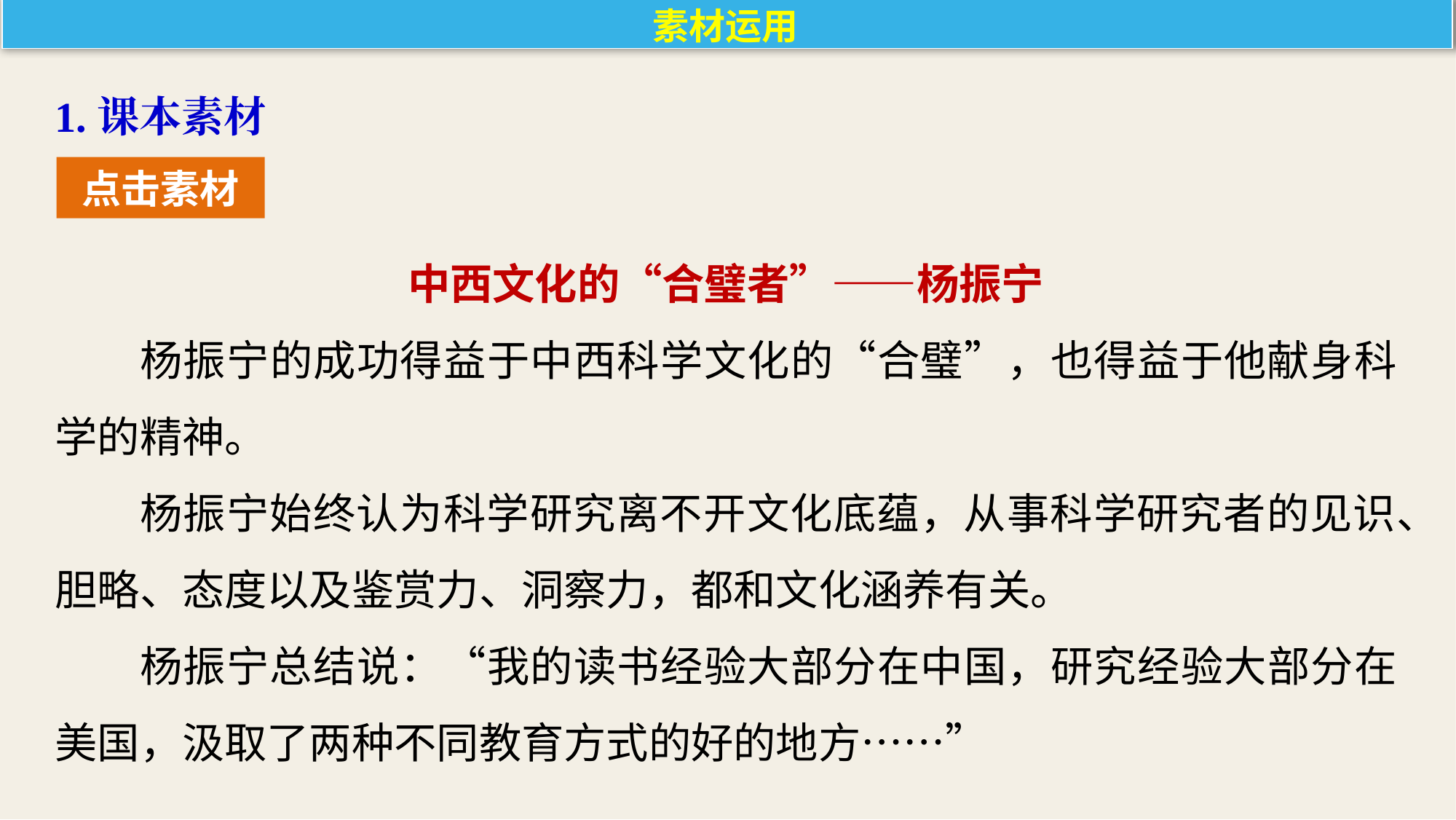

素材运用
1.课本素材
点击素材
中西文化的“合璧者”——杨振宁
杨振宁的成功得益于中西科学文化的“合璧”，也得益于他献身科学的精神。
杨振宁始终认为科学研究离不开文化底蕴，从事科学研究者的见识、胆略、态度以及鉴赏力、洞察力，都和文化涵养有关。
杨振宁总结说：“我的读书经验大部分在中国，研究经验大部分在美国，汲取了两种不同教育方式的好的地方……”